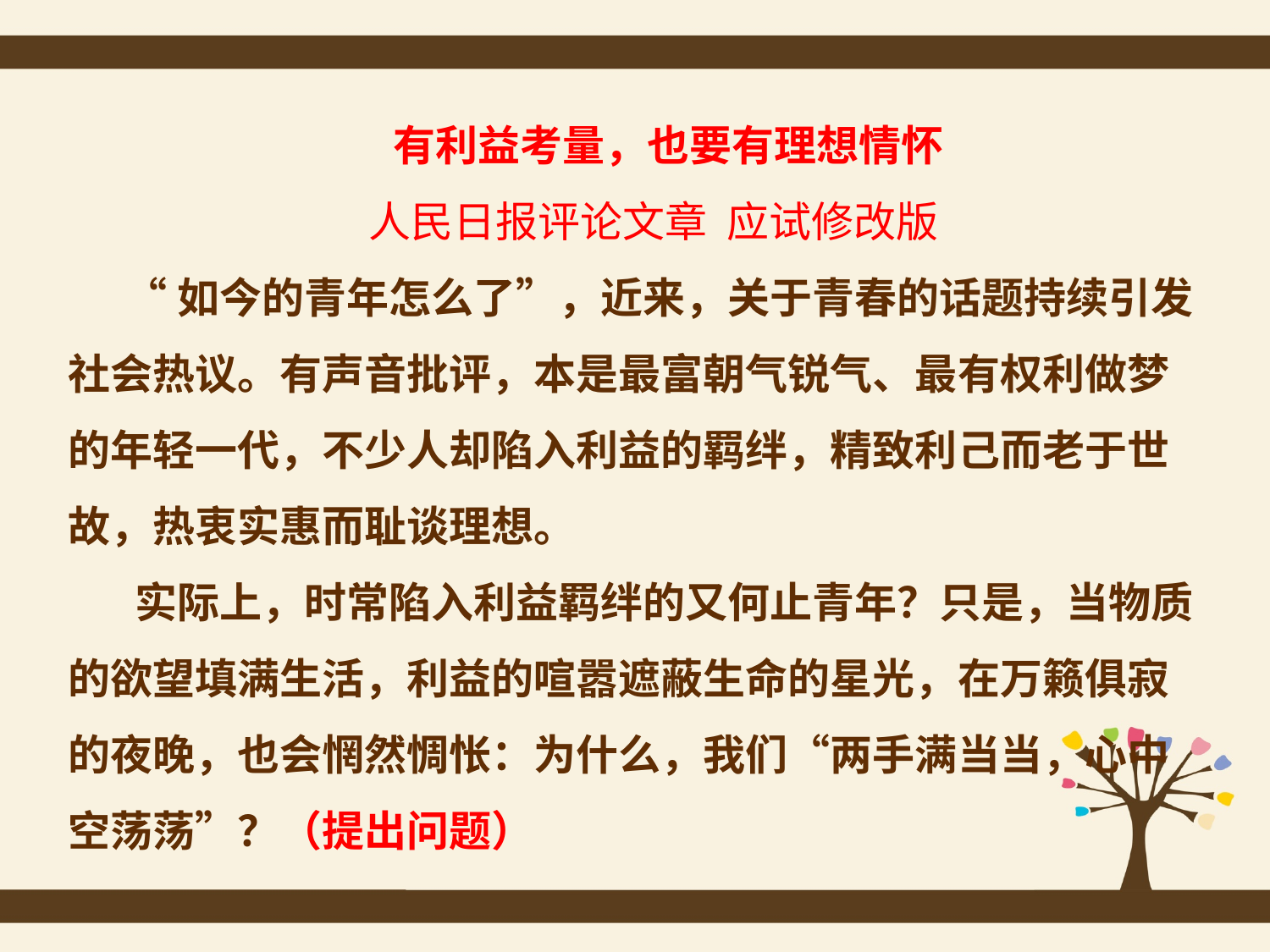

有利益考量，也要有理想情怀
人民日报评论文章  应试修改版
  “如今的青年怎么了”，近来，关于青春的话题持续引发社会热议。有声音批评，本是最富朝气锐气、最有权利做梦的年轻一代，不少人却陷入利益的羁绊，精致利己而老于世故，热衷实惠而耻谈理想。
  实际上，时常陷入利益羁绊的又何止青年？只是，当物质的欲望填满生活，利益的喧嚣遮蔽生命的星光，在万籁俱寂的夜晚，也会惘然惆怅：为什么，我们“两手满当当，心中空荡荡”？（提出问题）